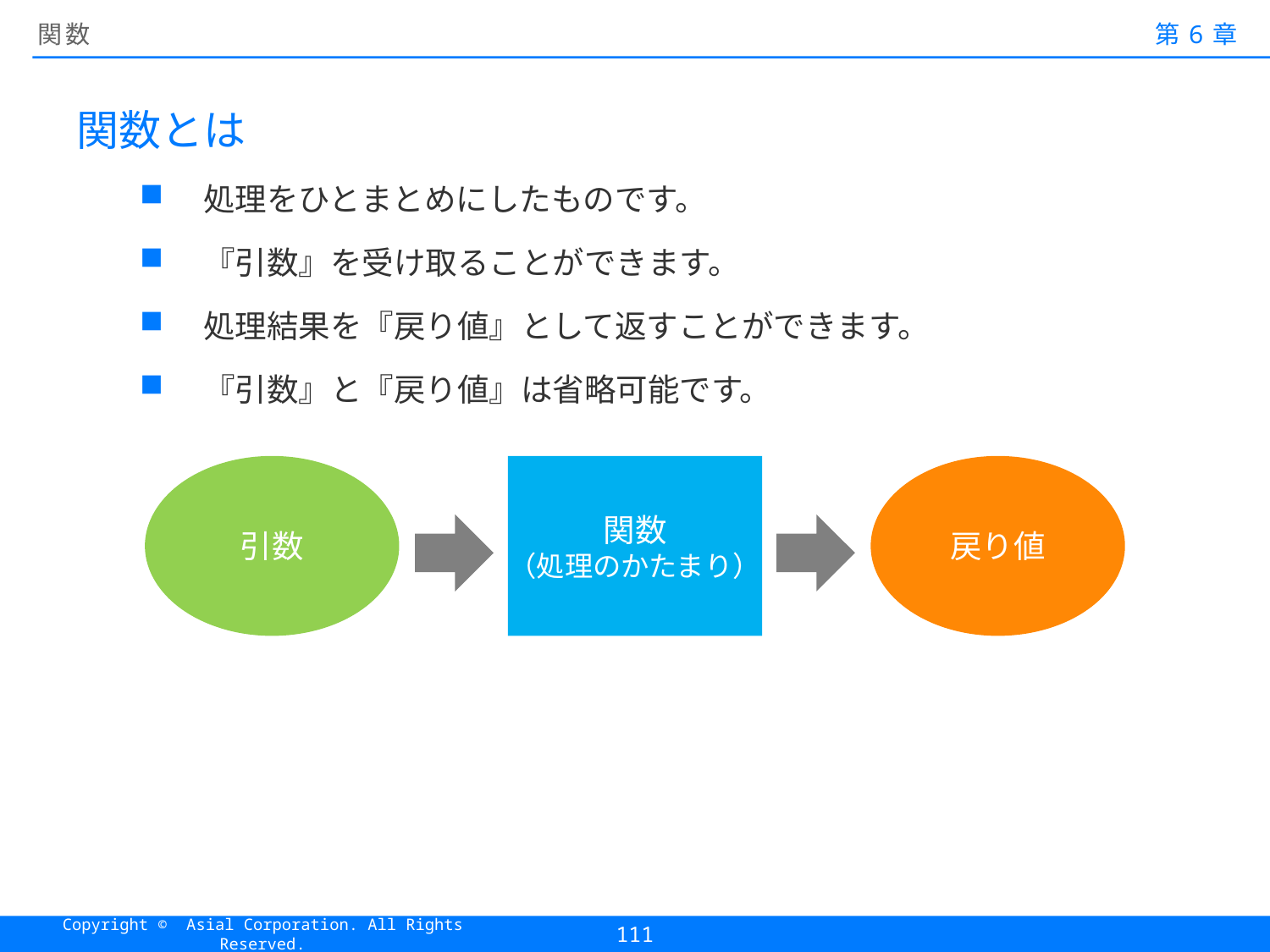

# 関数
第6章
関数とは
処理をひとまとめにしたものです。
『引数』を受け取ることができます。
処理結果を『戻り値』として返すことができます。
『引数』と『戻り値』は省略可能です。

関数
（処理のかたまり）

引数
戻り値
111